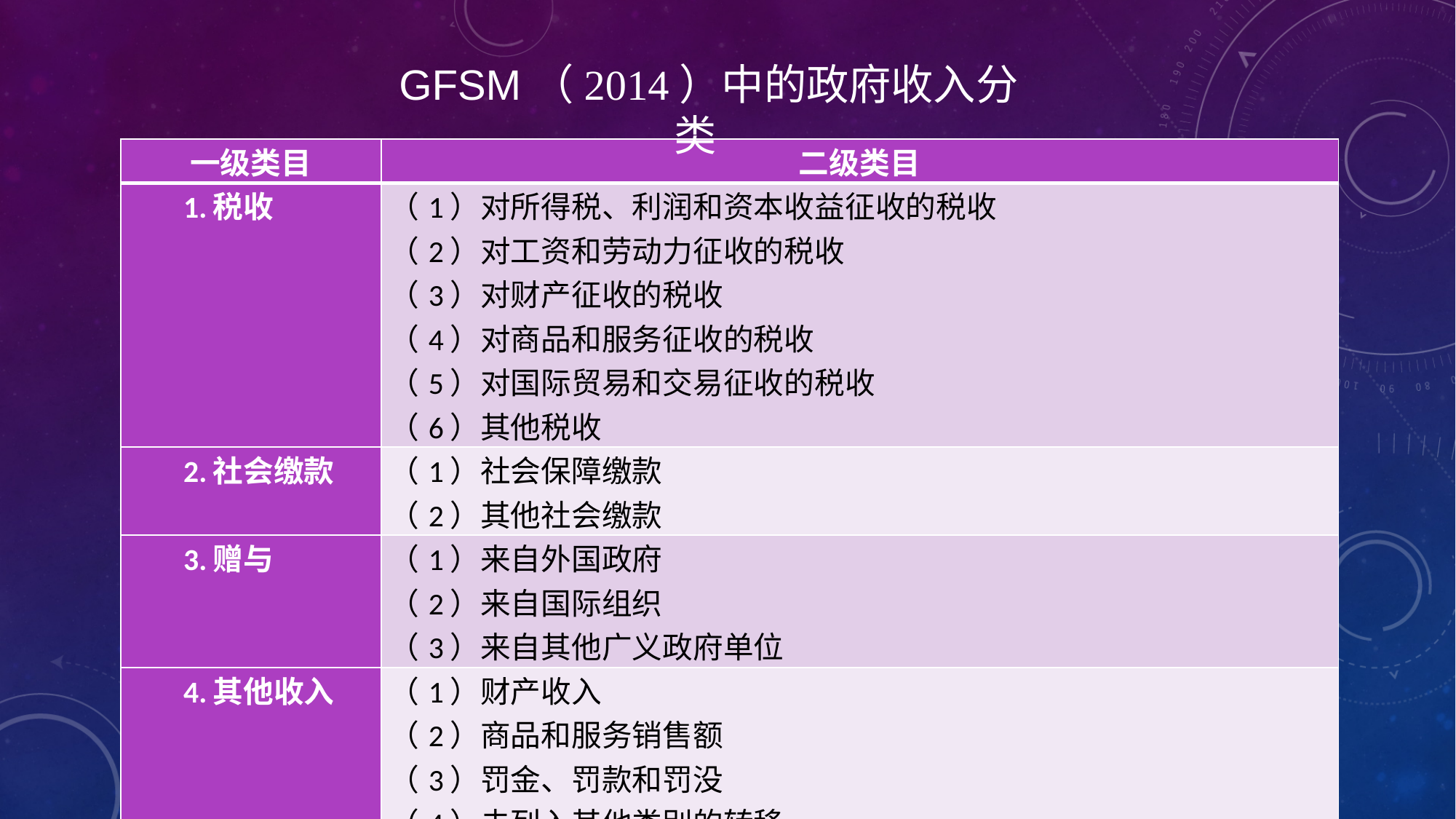

GFSM（2014）中的政府收入分类
| 一级类目 | 二级类目 |
| --- | --- |
| 1.税收 | （1）对所得税、利润和资本收益征收的税收 （2）对工资和劳动力征收的税收 （3）对财产征收的税收 （4）对商品和服务征收的税收 （5）对国际贸易和交易征收的税收 （6）其他税收 |
| 2.社会缴款 | （1）社会保障缴款 （2）其他社会缴款 |
| 3.赠与 | （1）来自外国政府 （2）来自国际组织 （3）来自其他广义政府单位 |
| 4.其他收入 | （1）财产收入 （2）商品和服务销售额 （3）罚金、罚款和罚没 （4）未列入其他类别的转移 （5）非人寿保险和标准化担保计划相关的保费、收费和赔款 |